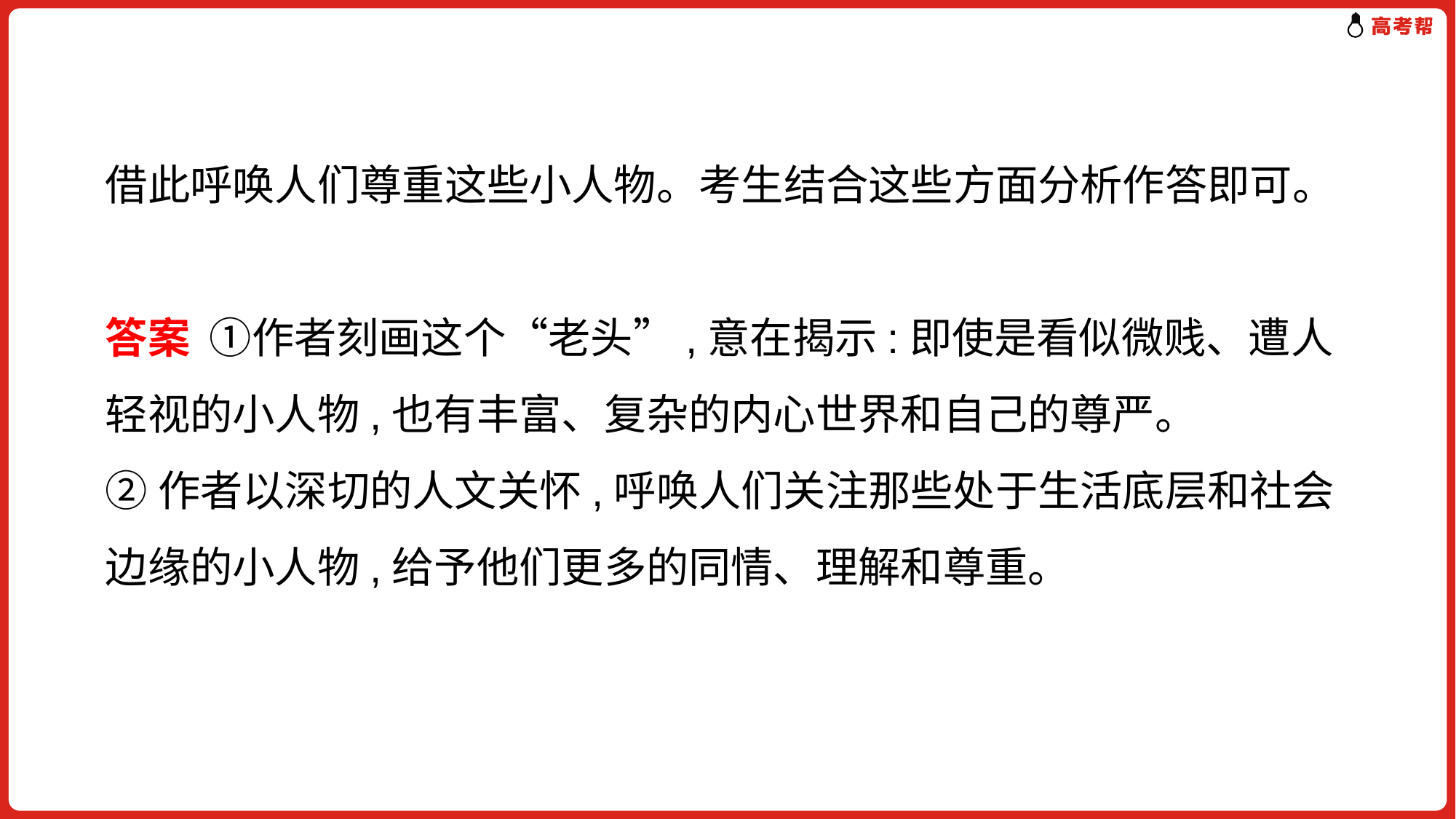

借此呼唤人们尊重这些小人物。考生结合这些方面分析作答即可。

答案  ①作者刻画这个“老头”,意在揭示:即使是看似微贱、遭人轻视的小人物,也有丰富、复杂的内心世界和自己的尊严。
②作者以深切的人文关怀,呼唤人们关注那些处于生活底层和社会边缘的小人物,给予他们更多的同情、理解和尊重。